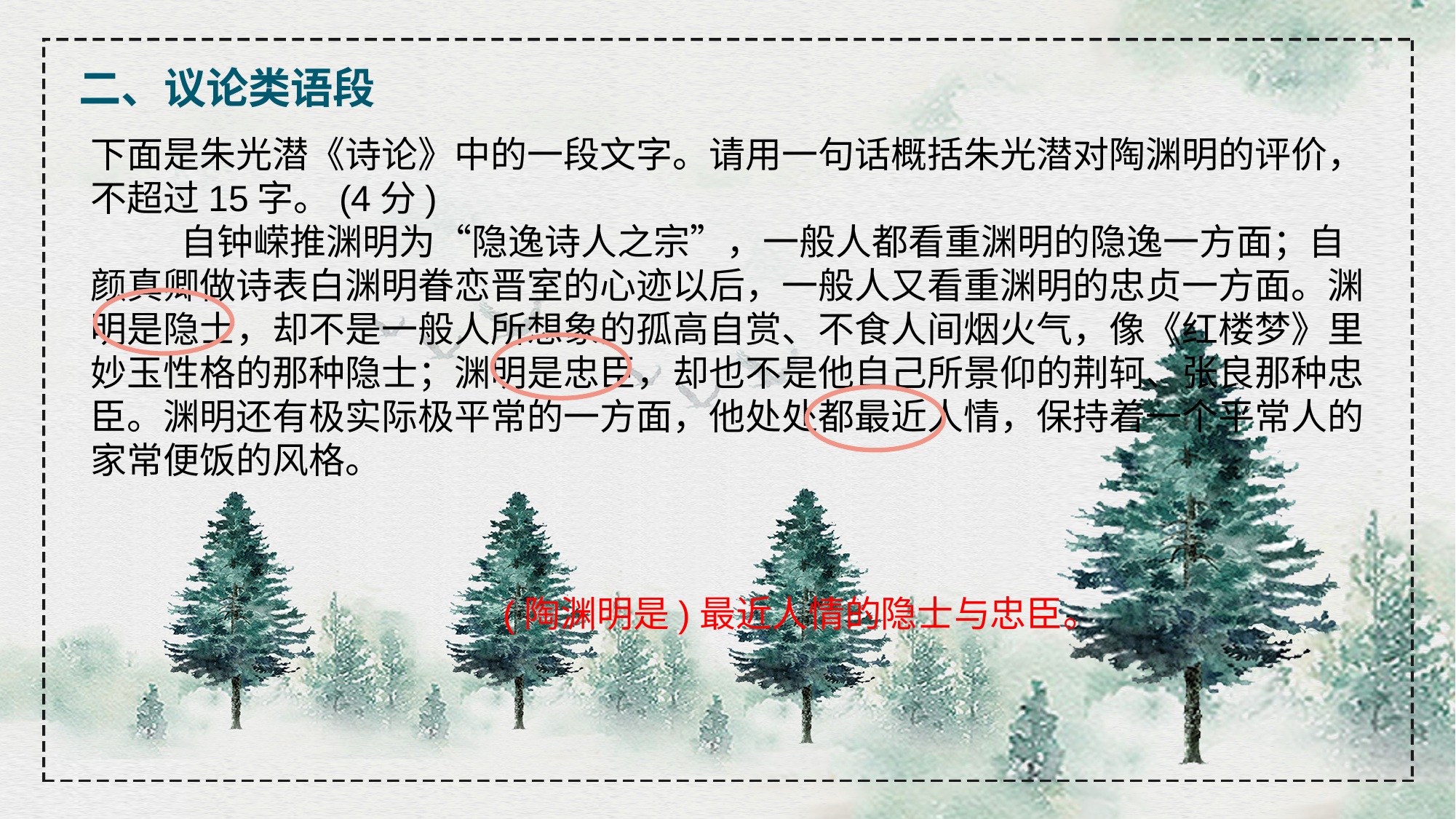

二、议论类语段
下面是朱光潜《诗论》中的一段文字。请用一句话概括朱光潜对陶渊明的评价，不超过15字。(4分)
          自钟嵘推渊明为“隐逸诗人之宗”，一般人都看重渊明的隐逸一方面；自颜真卿做诗表白渊明眷恋晋室的心迹以后，一般人又看重渊明的忠贞一方面。渊明是隐士，却不是一般人所想象的孤高自赏、不食人间烟火气，像《红楼梦》里妙玉性格的那种隐士；渊明是忠臣，却也不是他自己所景仰的荆轲、张良那种忠臣。渊明还有极实际极平常的一方面，他处处都最近人情，保持着一个平常人的家常便饭的风格。

(陶渊明是)最近人情的隐士与忠臣。